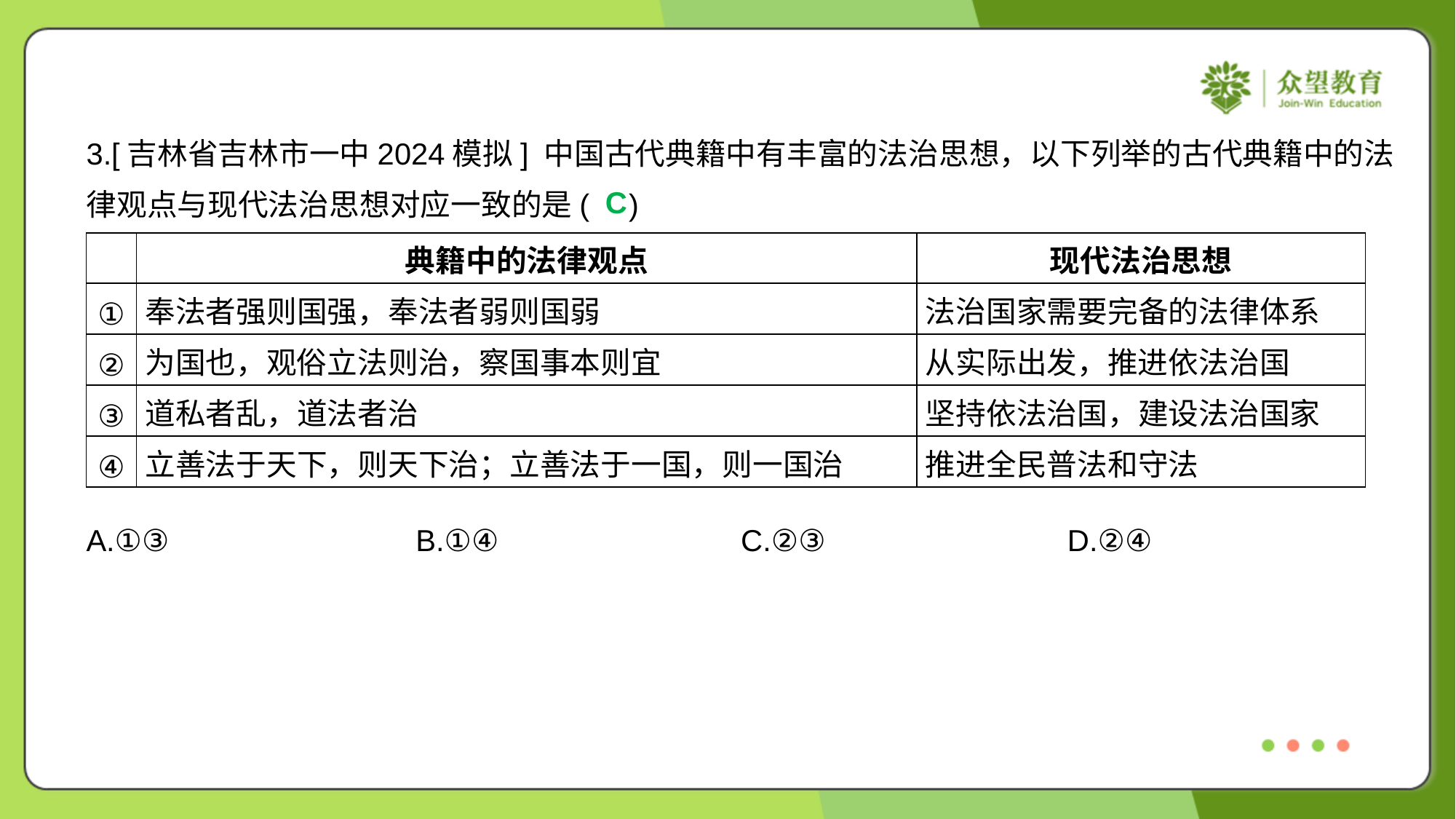

3.[吉林省吉林市一中2024模拟] 中国古代典籍中有丰富的法治思想，以下列举的古代典籍中的法
律观点与现代法治思想对应一致的是(     )
C
|  | 典籍中的法律观点 | 现代法治思想 |
| --- | --- | --- |
| ① | 奉法者强则国强，奉法者弱则国弱 | 法治国家需要完备的法律体系 |
| ② | 为国也，观俗立法则治，察国事本则宜 | 从实际出发，推进依法治国 |
| ③ | 道私者乱，道法者治 | 坚持依法治国，建设法治国家 |
| ④ | 立善法于天下，则天下治；立善法于一国，则一国治 | 推进全民普法和守法 |
A.①③	B.①④	C.②③	D.②④